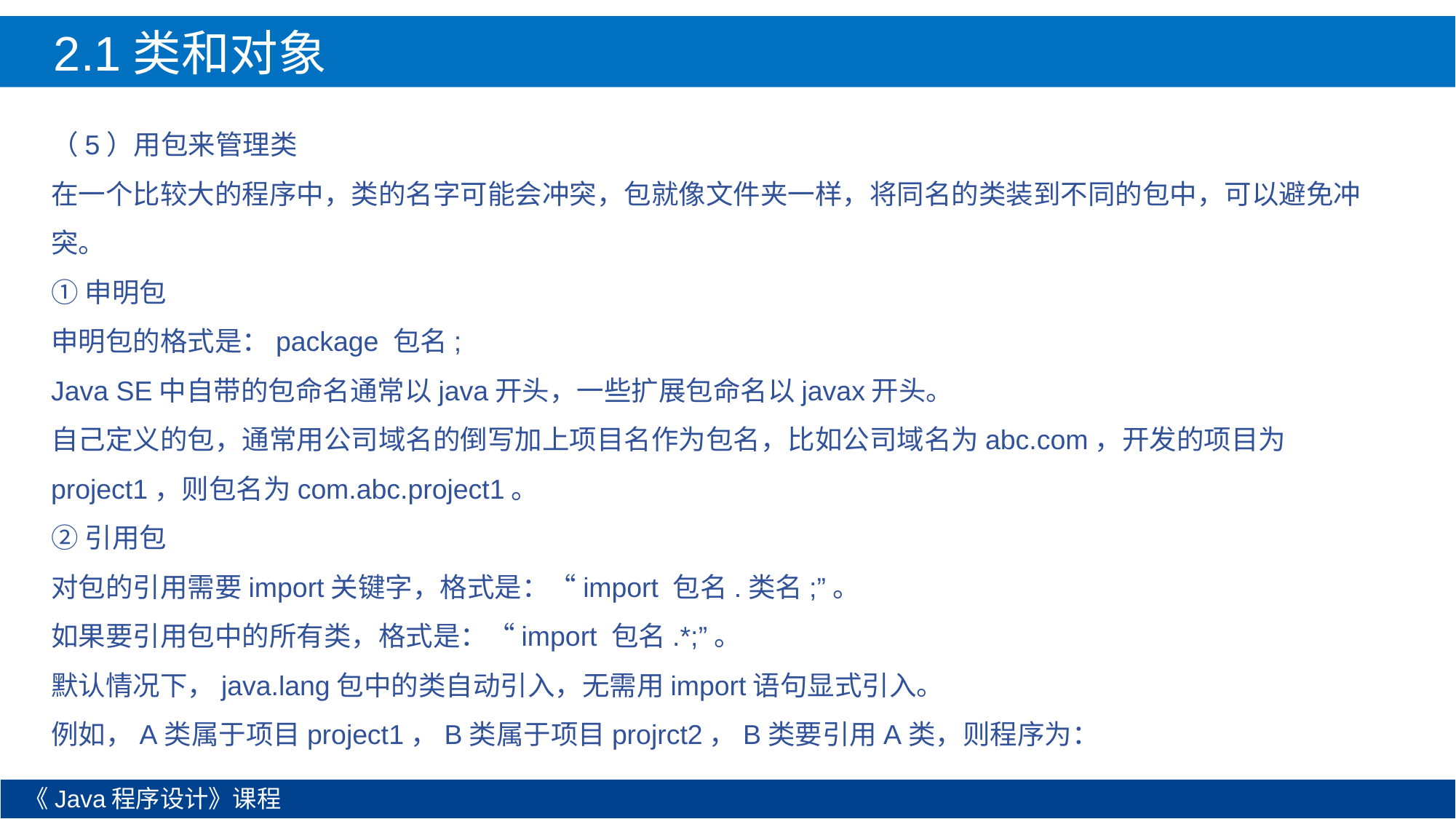

2.1类和对象
（5）用包来管理类
在一个比较大的程序中，类的名字可能会冲突，包就像文件夹一样，将同名的类装到不同的包中，可以避免冲突。
①申明包
申明包的格式是：package 包名;
Java SE中自带的包命名通常以java开头，一些扩展包命名以javax开头。
自己定义的包，通常用公司域名的倒写加上项目名作为包名，比如公司域名为abc.com，开发的项目为project1，则包名为com.abc.project1。
②引用包
对包的引用需要import关键字，格式是：“import 包名.类名;”。
如果要引用包中的所有类，格式是：“import 包名.*;”。
默认情况下，java.lang包中的类自动引入，无需用import语句显式引入。
例如，A类属于项目project1，B类属于项目projrct2，B类要引用A类，则程序为：
《Java程序设计》课程